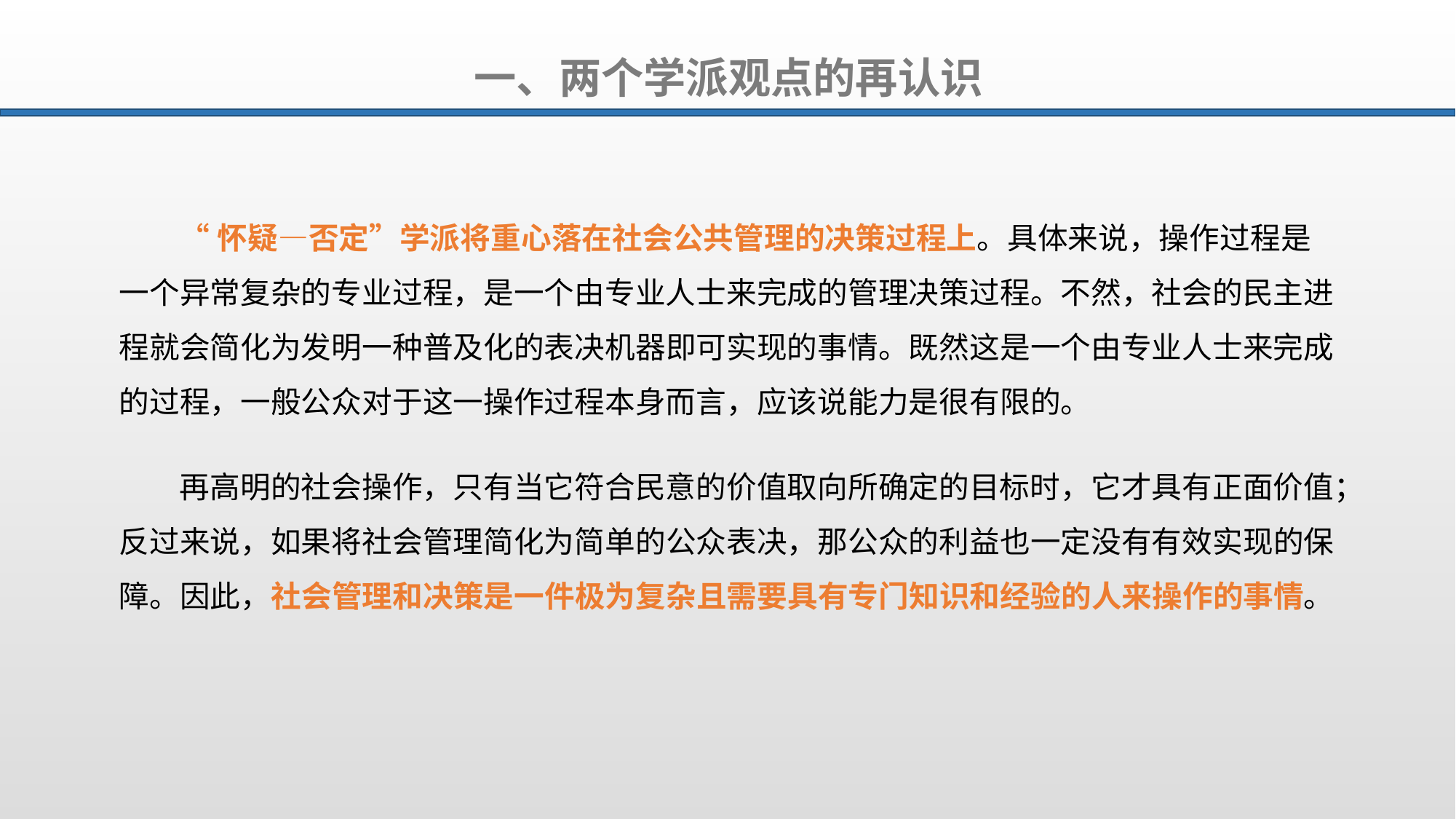

一、两个学派观点的再认识

“怀疑—否定”学派将重心落在社会公共管理的决策过程上。具体来说，操作过程是一个异常复杂的专业过程，是一个由专业人士来完成的管理决策过程。不然，社会的民主进程就会简化为发明一种普及化的表决机器即可实现的事情。既然这是一个由专业人士来完成的过程，一般公众对于这一操作过程本身而言，应该说能力是很有限的。
再高明的社会操作，只有当它符合民意的价值取向所确定的目标时，它才具有正面价值；反过来说，如果将社会管理简化为简单的公众表决，那公众的利益也一定没有有效实现的保障。因此，社会管理和决策是一件极为复杂且需要具有专门知识和经验的人来操作的事情。